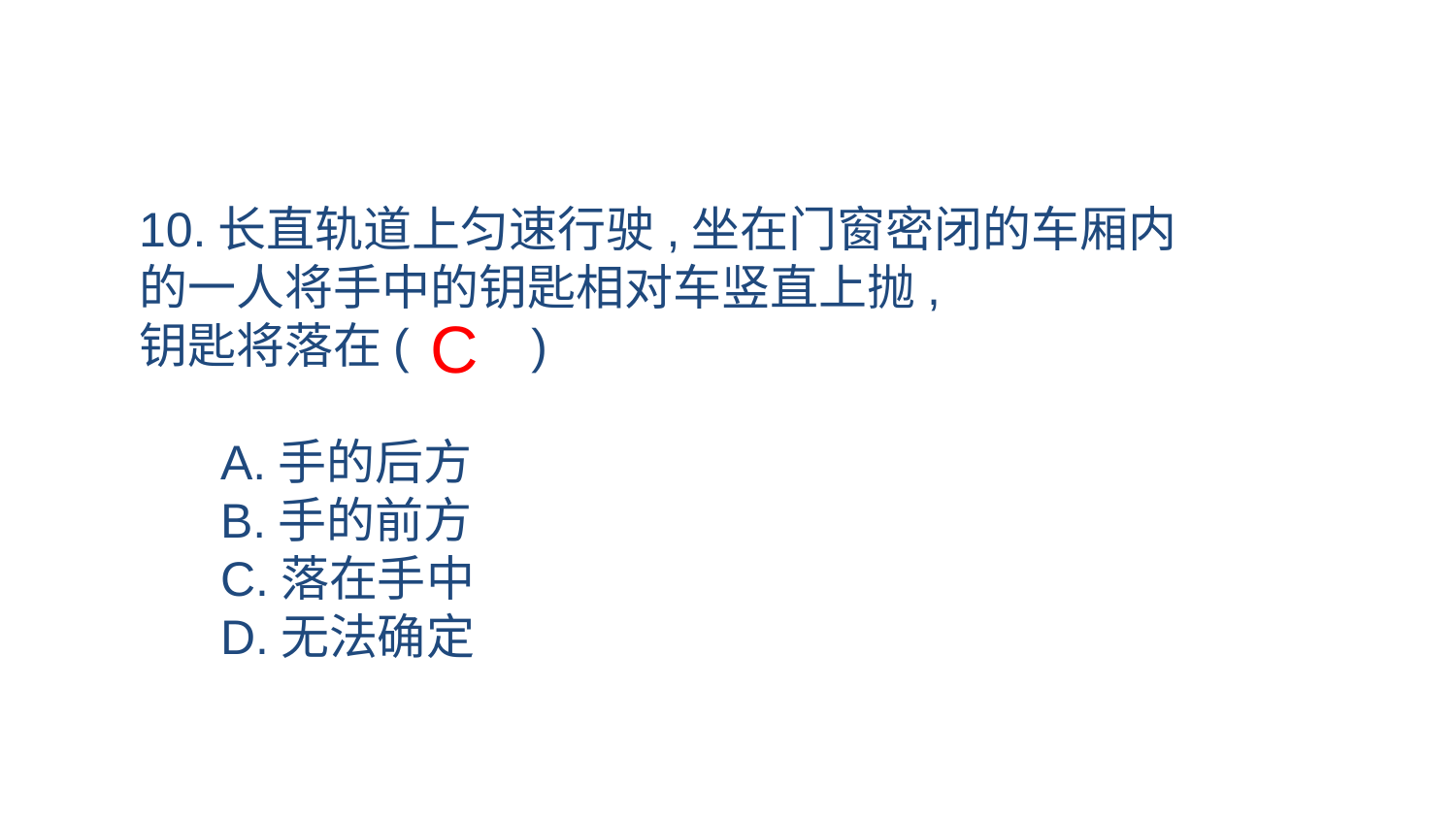

10.长直轨道上匀速行驶,坐在门窗密闭的车厢内的一人将手中的钥匙相对车竖直上抛,
钥匙将落在(         )

      A.手的后方
      B.手的前方
      C.落在手中
      D.无法确定
C